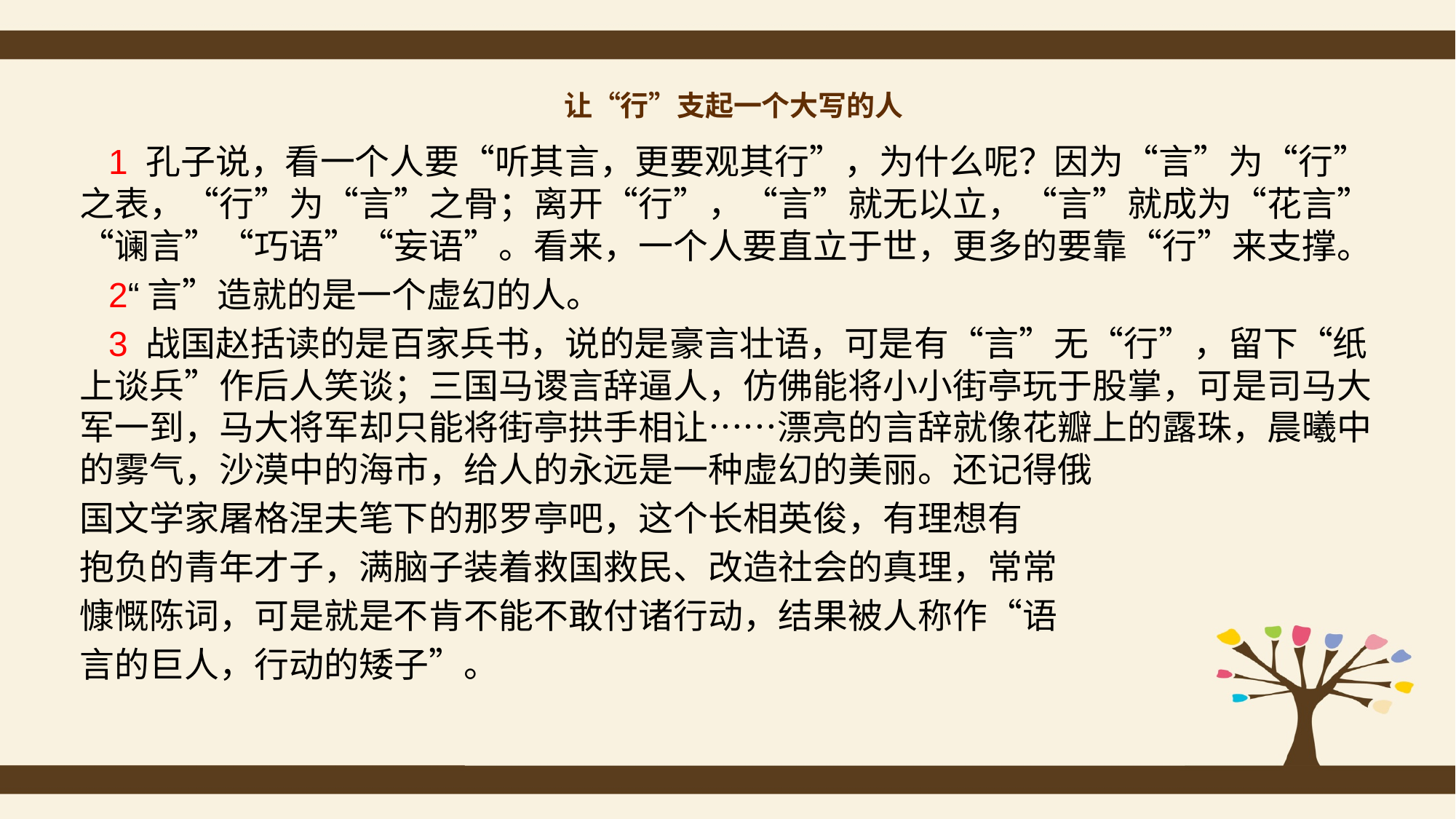

# 让“行”支起一个大写的人
   1 孔子说，看一个人要“听其言，更要观其行”，为什么呢？因为“言”为“行”之表，“行”为“言”之骨；离开“行”，“言”就无以立，“言”就成为“花言”“谰言”“巧语”“妄语”。看来，一个人要直立于世，更多的要靠“行”来支撑。
   2“言”造就的是一个虚幻的人。
   3 战国赵括读的是百家兵书，说的是豪言壮语，可是有“言”无“行”，留下“纸上谈兵”作后人笑谈；三国马谡言辞逼人，仿佛能将小小街亭玩于股掌，可是司马大军一到，马大将军却只能将街亭拱手相让……漂亮的言辞就像花瓣上的露珠，晨曦中的雾气，沙漠中的海市，给人的永远是一种虚幻的美丽。还记得俄
国文学家屠格涅夫笔下的那罗亭吧，这个长相英俊，有理想有
抱负的青年才子，满脑子装着救国救民、改造社会的真理，常常
慷慨陈词，可是就是不肯不能不敢付诸行动，结果被人称作“语
言的巨人，行动的矮子”。